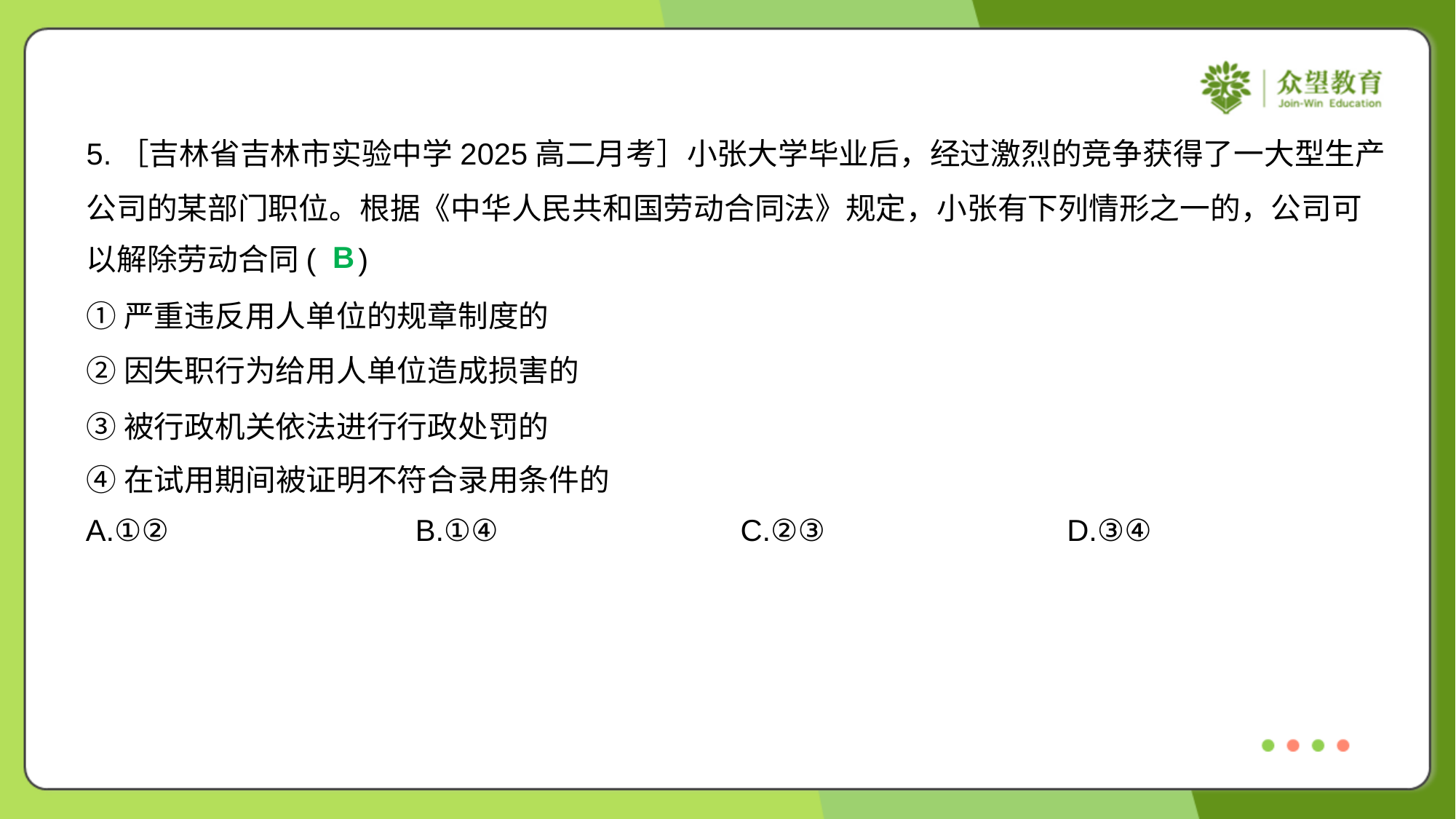

5.［吉林省吉林市实验中学2025高二月考］小张大学毕业后，经过激烈的竞争获得了一大型生产
公司的某部门职位。根据《中华人民共和国劳动合同法》规定，小张有下列情形之一的，公司可
以解除劳动合同(     )
B
①严重违反用人单位的规章制度的
②因失职行为给用人单位造成损害的
③被行政机关依法进行行政处罚的
④在试用期间被证明不符合录用条件的
A.①②	B.①④	C.②③	D.③④